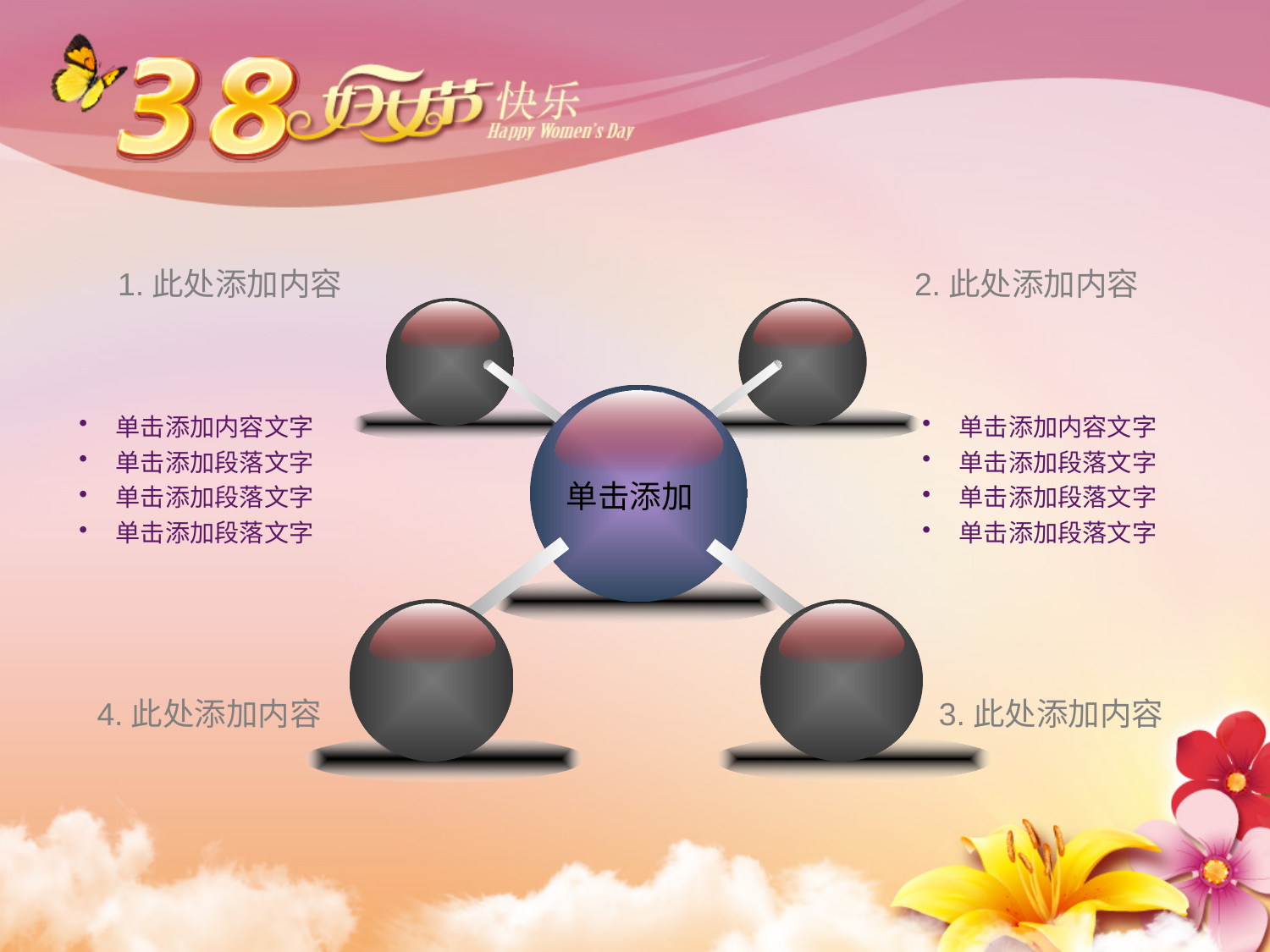

1.此处添加内容
2.此处添加内容

单击添加内容文字
单击添加段落文字
单击添加段落文字
单击添加段落文字
单击添加内容文字
单击添加段落文字
单击添加段落文字
单击添加段落文字
单击添加

4.此处添加内容
3.此处添加内容